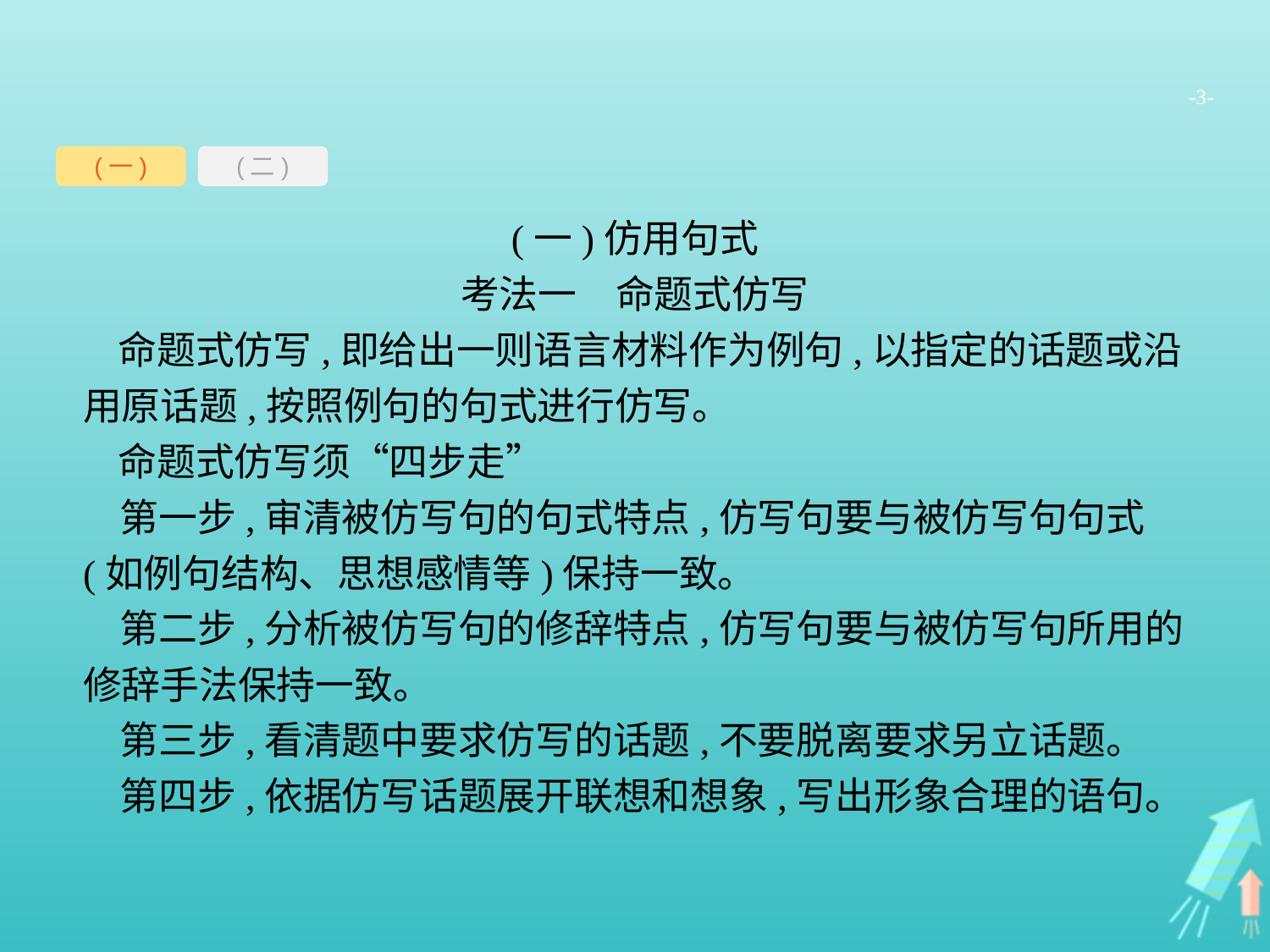

-3-
(一)
(二)
(一)仿用句式
考法一　命题式仿写
   命题式仿写,即给出一则语言材料作为例句,以指定的话题或沿用原话题,按照例句的句式进行仿写。
   命题式仿写须“四步走”
第一步,审清被仿写句的句式特点,仿写句要与被仿写句句式(如例句结构、思想感情等)保持一致。
第二步,分析被仿写句的修辞特点,仿写句要与被仿写句所用的修辞手法保持一致。
第三步,看清题中要求仿写的话题,不要脱离要求另立话题。
第四步,依据仿写话题展开联想和想象,写出形象合理的语句。